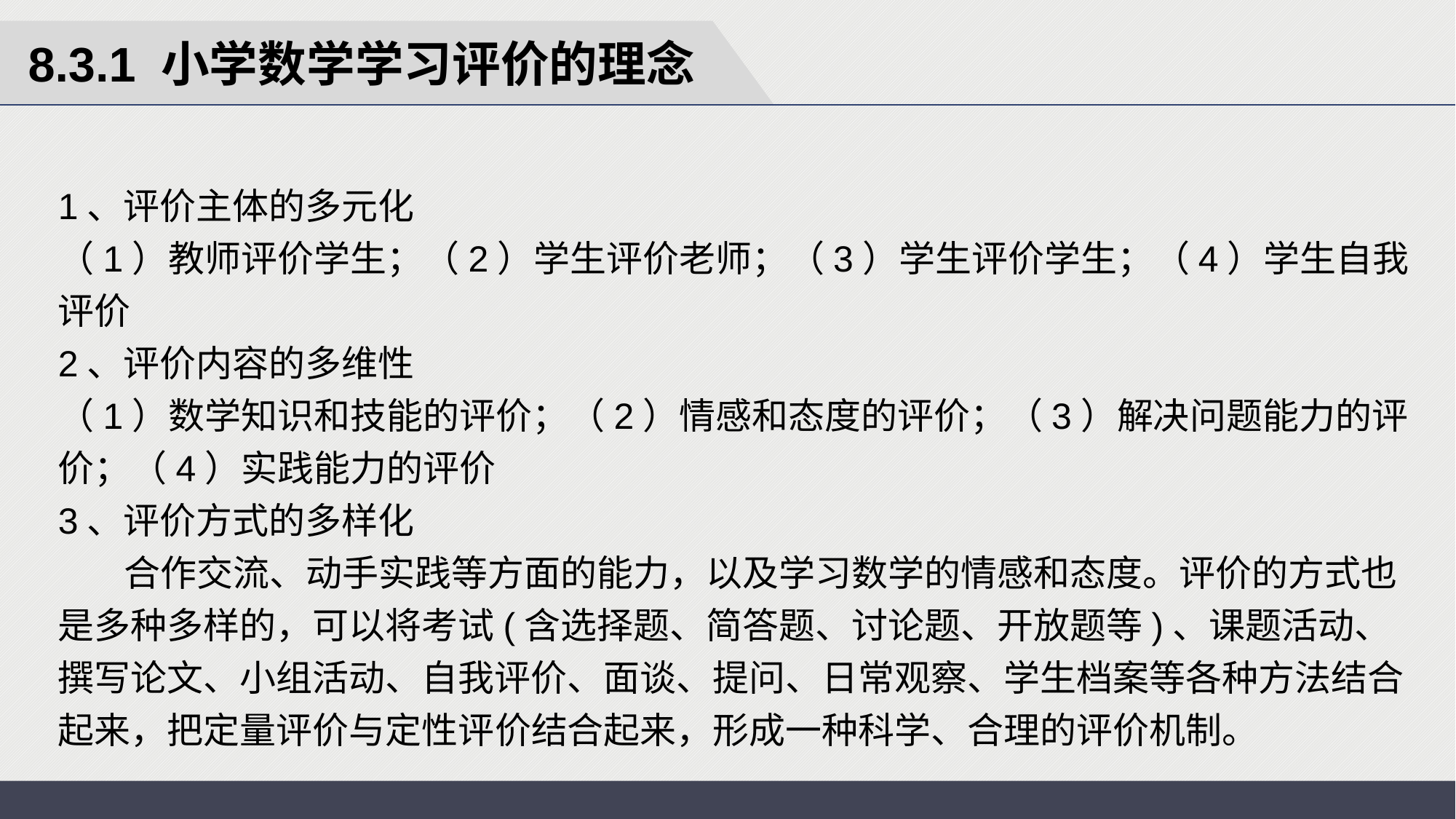

8.3.1 小学数学学习评价的理念
1、评价主体的多元化
（1）教师评价学生；（2）学生评价老师；（3）学生评价学生；（4）学生自我评价
2、评价内容的多维性
（1）数学知识和技能的评价；（2）情感和态度的评价；（3）解决问题能力的评价；（4）实践能力的评价
3、评价方式的多样化
       合作交流、动手实践等方面的能力，以及学习数学的情感和态度。评价的方式也是多种多样的，可以将考试(含选择题、简答题、讨论题、开放题等)、课题活动、撰写论文、小组活动、自我评价、面谈、提问、日常观察、学生档案等各种方法结合起来，把定量评价与定性评价结合起来，形成一种科学、合理的评价机制。